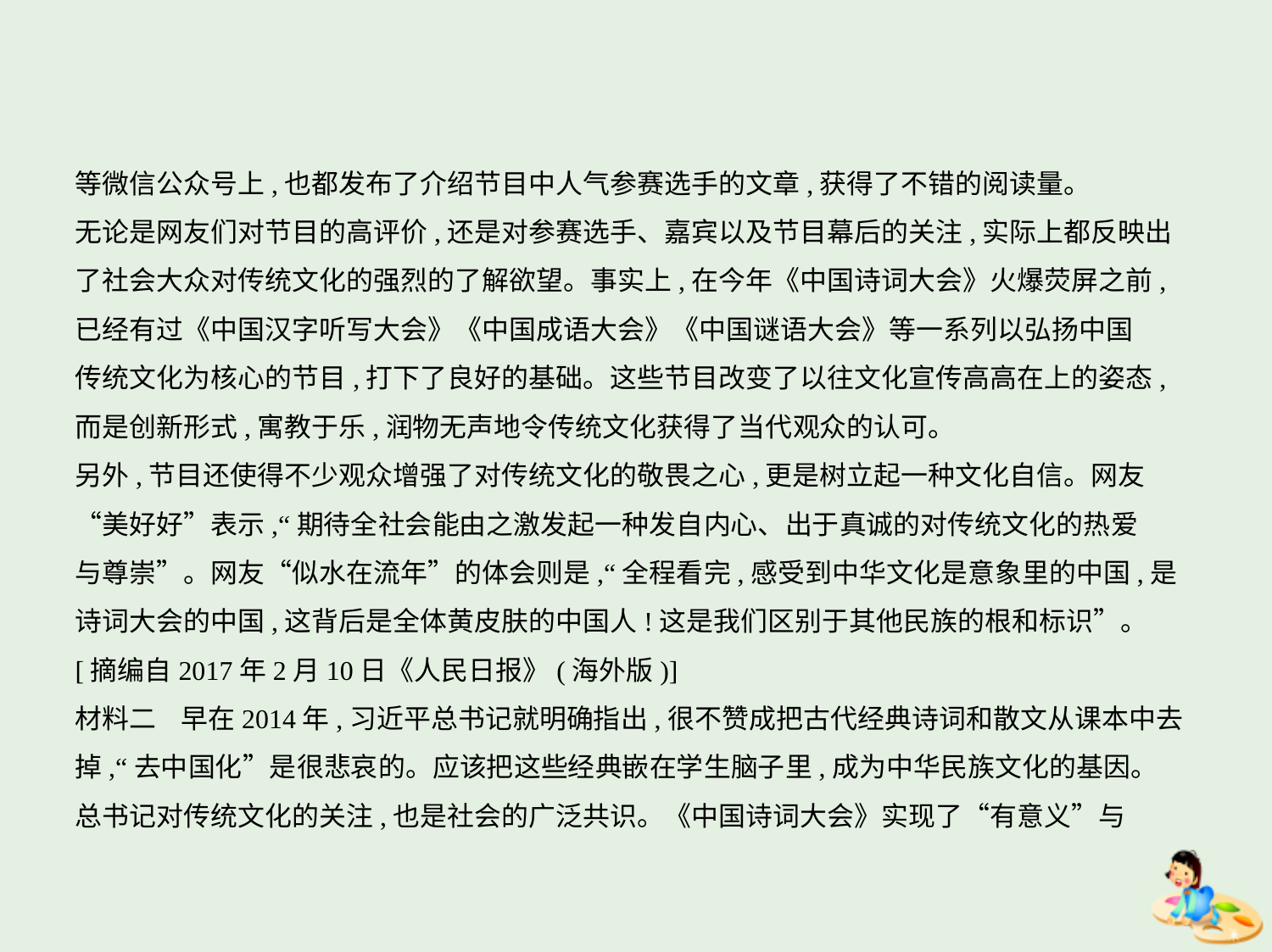

等微信公众号上,也都发布了介绍节目中人气参赛选手的文章,获得了不错的阅读量。
无论是网友们对节目的高评价,还是对参赛选手、嘉宾以及节目幕后的关注,实际上都反映出
了社会大众对传统文化的强烈的了解欲望。事实上,在今年《中国诗词大会》火爆荧屏之前,
已经有过《中国汉字听写大会》《中国成语大会》《中国谜语大会》等一系列以弘扬中国
传统文化为核心的节目,打下了良好的基础。这些节目改变了以往文化宣传高高在上的姿态,
而是创新形式,寓教于乐,润物无声地令传统文化获得了当代观众的认可。
另外,节目还使得不少观众增强了对传统文化的敬畏之心,更是树立起一种文化自信。网友
“美好好”表示,“期待全社会能由之激发起一种发自内心、出于真诚的对传统文化的热爱
与尊崇”。网友“似水在流年”的体会则是,“全程看完,感受到中华文化是意象里的中国,是
诗词大会的中国,这背后是全体黄皮肤的中国人!这是我们区别于其他民族的根和标识”。
[摘编自2017年2月10日《人民日报》(海外版)]
材料二    早在2014年,习近平总书记就明确指出,很不赞成把古代经典诗词和散文从课本中去
掉,“去中国化”是很悲哀的。应该把这些经典嵌在学生脑子里,成为中华民族文化的基因。
总书记对传统文化的关注,也是社会的广泛共识。《中国诗词大会》实现了“有意义”与